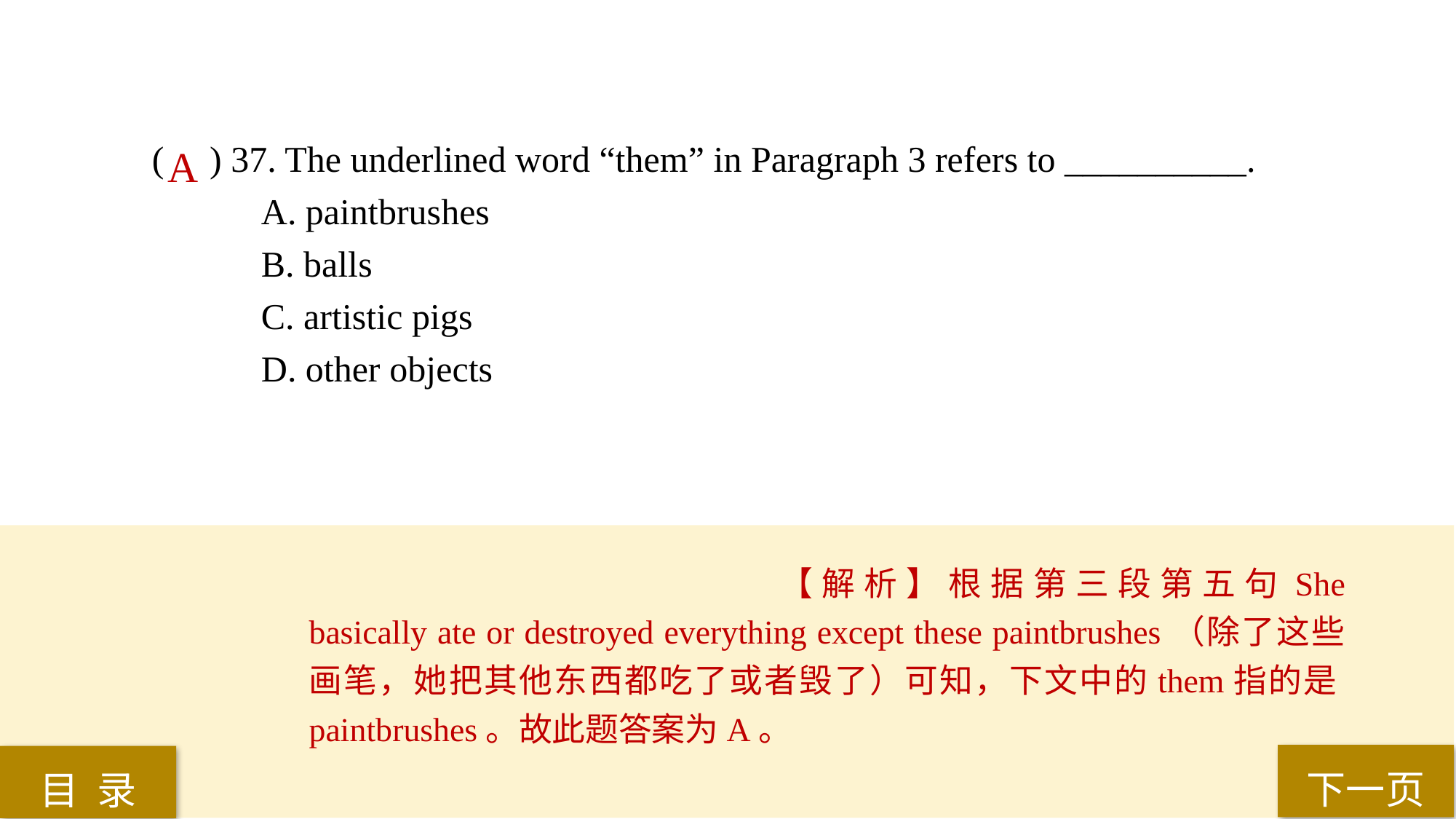

(     ) 37. The underlined word “them” in Paragraph 3 refers to __________.
A. paintbrushes
B. balls
C. artistic pigs
D. other objects
A
【解析】根据第三段第五句She basically ate or destroyed everything except these paintbrushes（除了这些画笔，她把其他东西都吃了或者毁了）可知，下文中的them指的是paintbrushes。故此题答案为A。